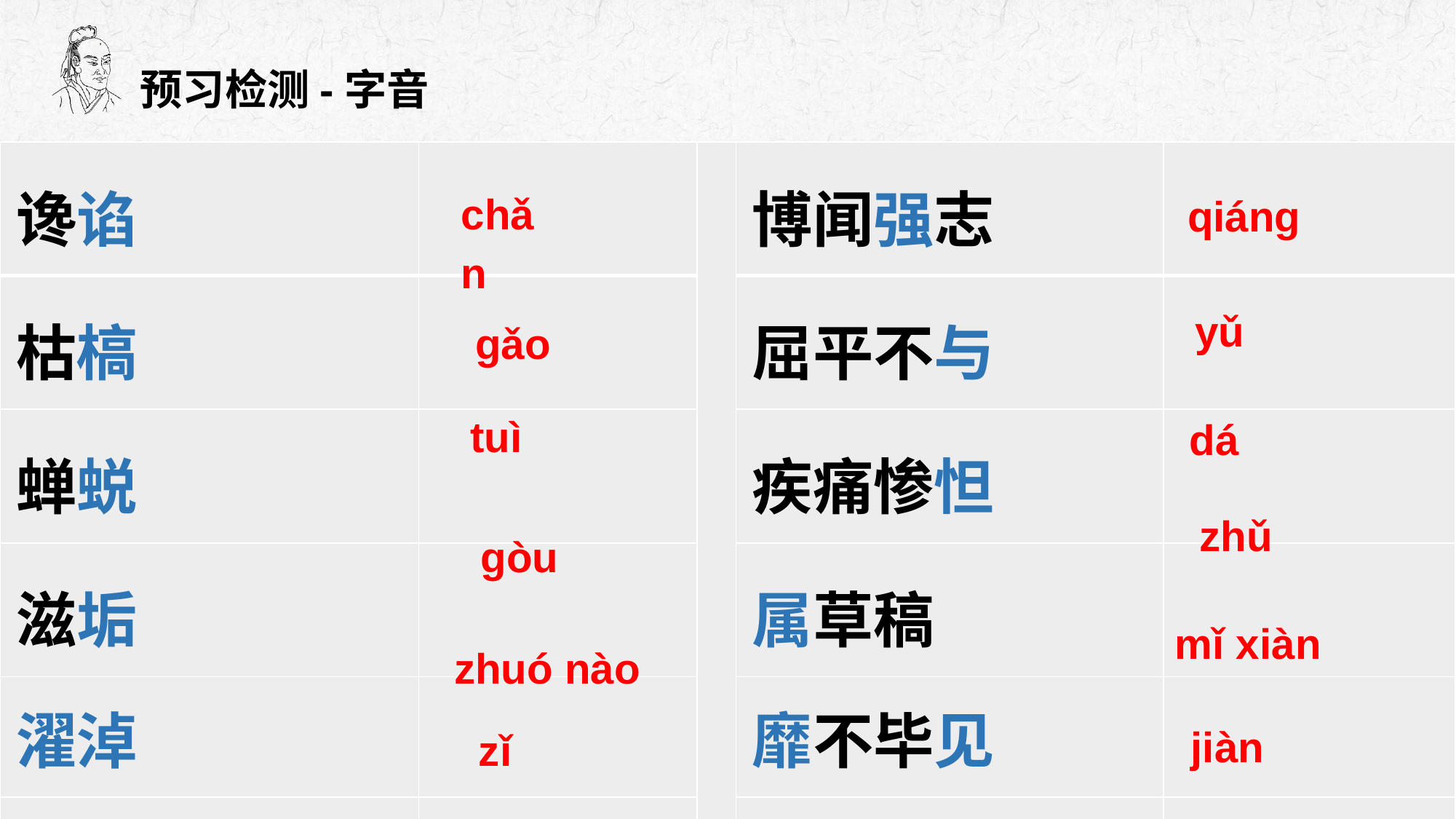

预习检测-字音
| 谗谄 |  |  | 博闻强志 |  |
| --- | --- | --- | --- | --- |
| 枯槁 |  |  | 屈平不与 |  |
| 蝉蜕 |  |  | 疾痛惨怛 |  |
| 滋垢 |  |  | 属草稿 |  |
| 濯淖 |  |  | 靡不毕见 |  |
| 不滓 |  |  | 谗人间之 |  |
chǎn
qiáng
yǔ
gǎo
tuì
dá
zhǔ
gòu
mǐ xiàn
zhuó nào
jiàn
zǐ